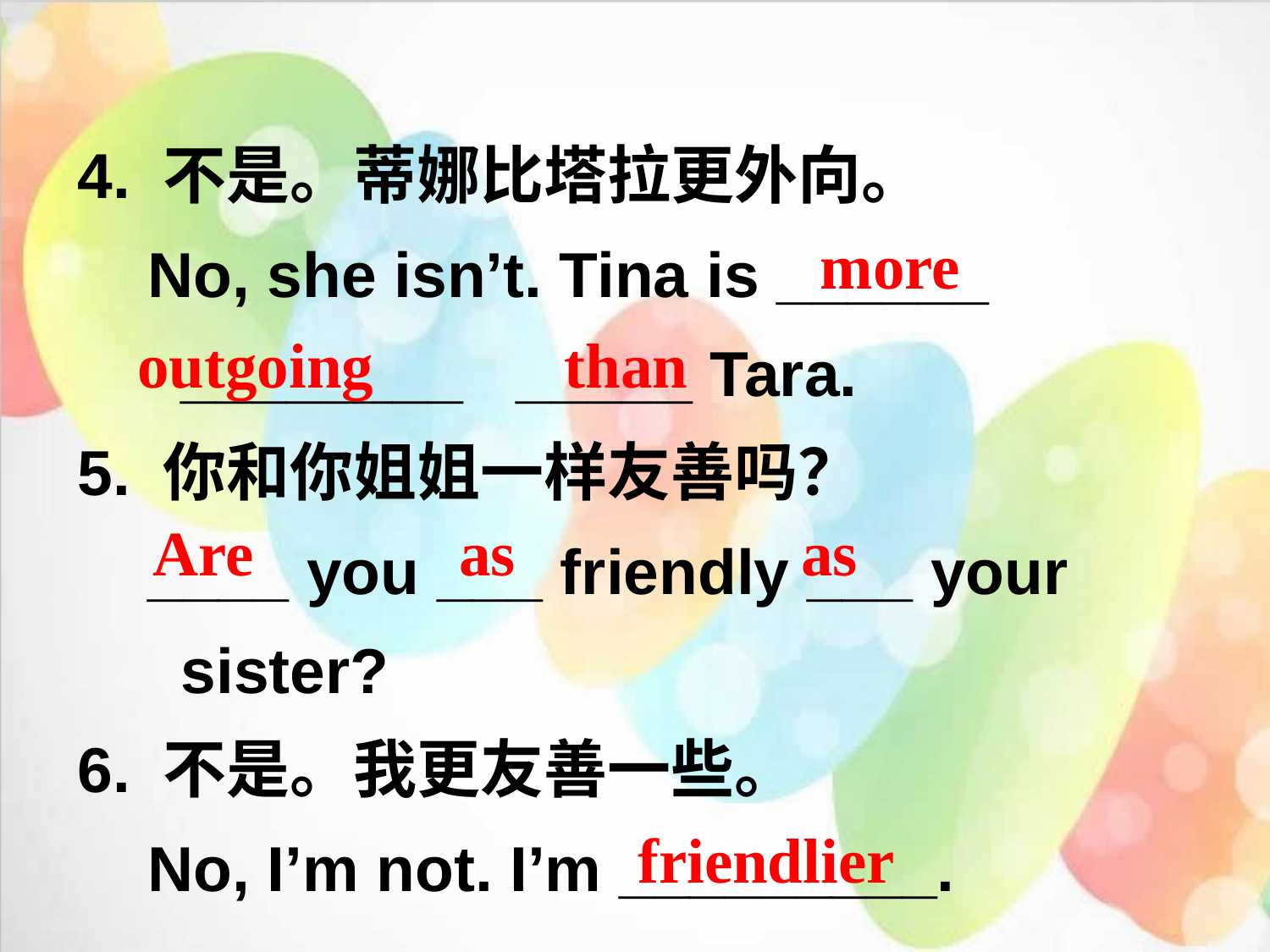

4. 不是。蒂娜比塔拉更外向。
    No, she isn’t. Tina is ______ ________   _____ Tara.
5. 你和你姐姐一样友善吗？
    ____ you ___ friendly ___ your sister?
6. 不是。我更友善一些。
    No, I’m not. I’m _________.
                                           more       outgoing            than
as                  as
Are
friendlier